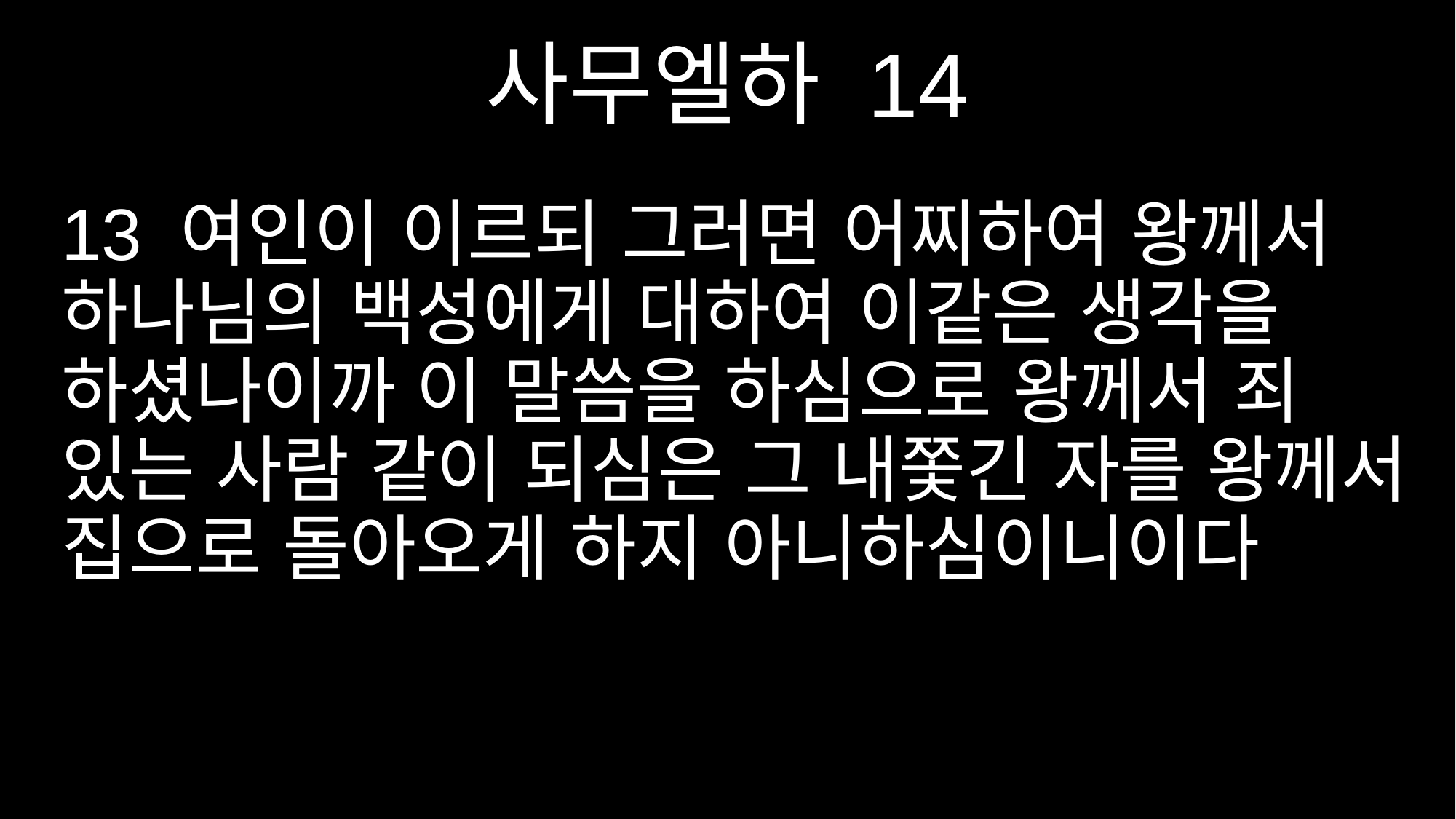

사무엘하 14
13 여인이 이르되 그러면 어찌하여 왕께서 하나님의 백성에게 대하여 이같은 생각을 하셨나이까 이 말씀을 하심으로 왕께서 죄 있는 사람 같이 되심은 그 내쫓긴 자를 왕께서 집으로 돌아오게 하지 아니하심이니이다